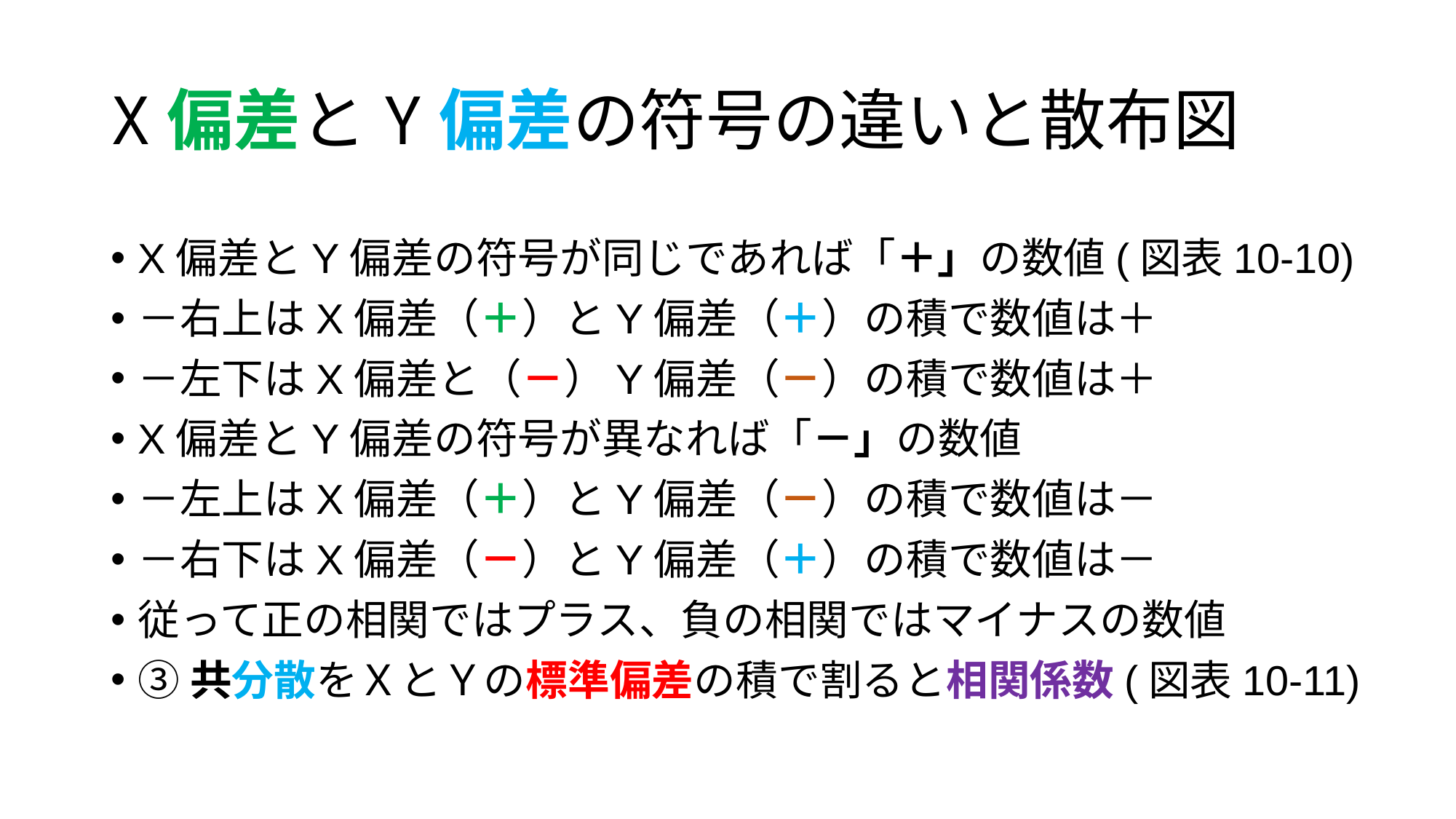

# X偏差とY偏差の符号の違いと散布図
X偏差とY偏差の符号が同じであれば「＋」の数値(図表10-10)
－右上はX偏差（＋）とY偏差（＋）の積で数値は＋
－左下はX偏差と（－）Y偏差（－）の積で数値は＋
X偏差とY偏差の符号が異なれば「－」の数値
－左上はX偏差（＋）とY偏差（－）の積で数値は－
－右下はX偏差（－）とY偏差（＋）の積で数値は－
従って正の相関ではプラス、負の相関ではマイナスの数値
③共分散をＸとＹの標準偏差の積で割ると相関係数(図表10-11)

17